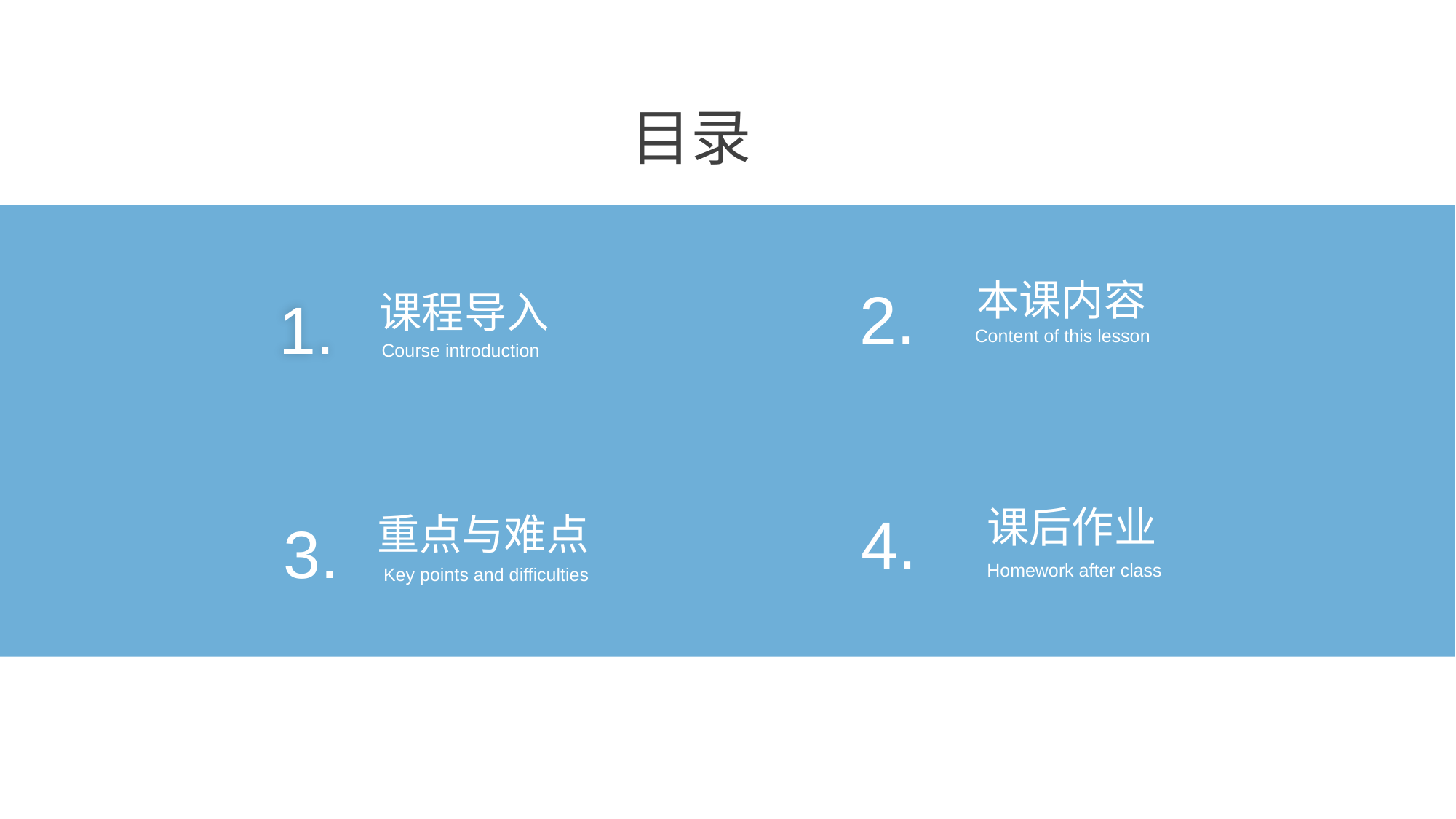

目录
本课内容
2.
课程导入
1.
Content of this lesson
Course introduction
课后作业
4.
重点与难点
3.
Homework after class
Key points and difficulties